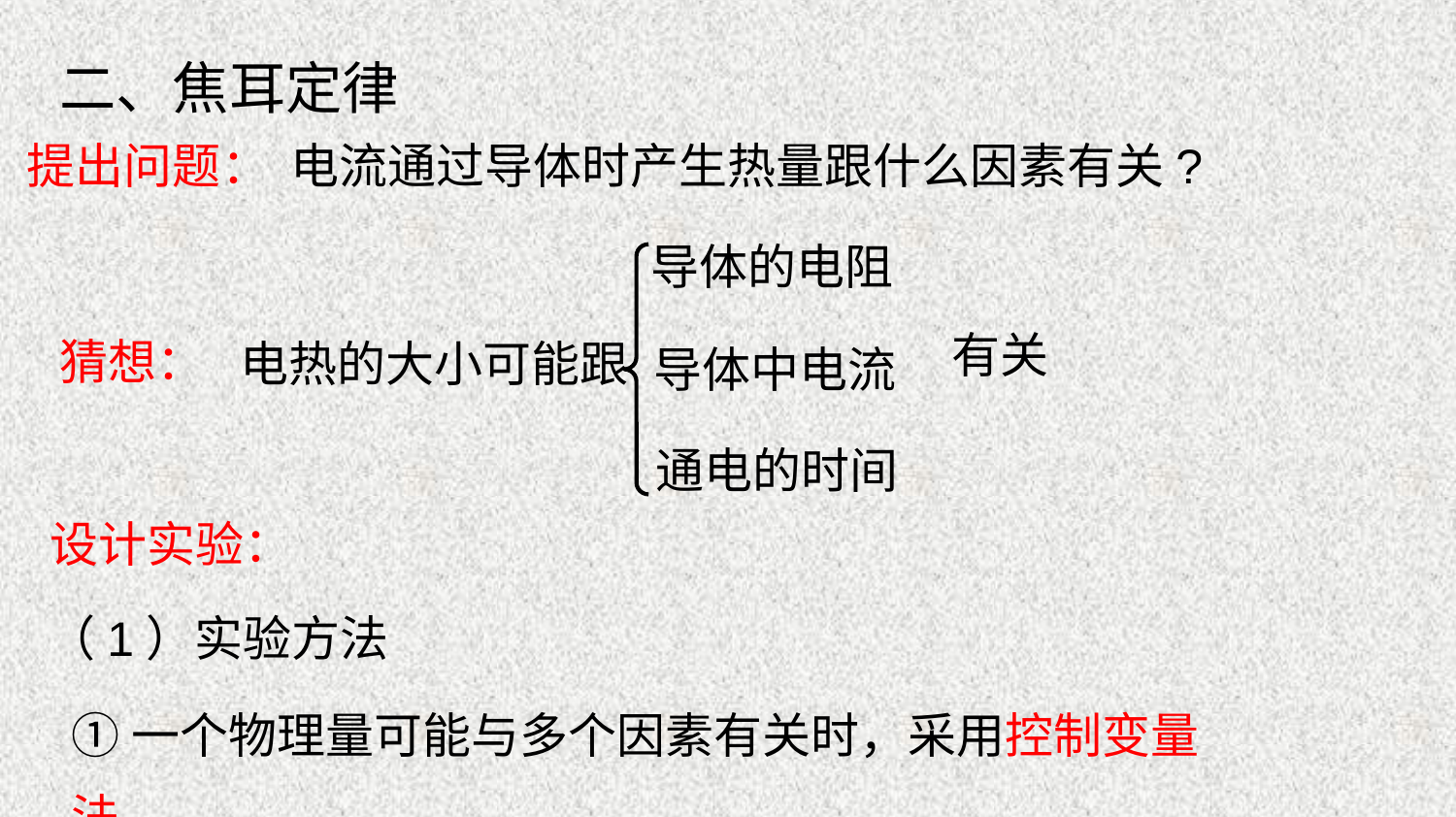

二、焦耳定律
提出问题：
电流通过导体时产生热量跟什么因素有关?
导体的电阻

有关
电热的大小可能跟
导体中电流
通电的时间
猜想：
设计实验：
（1）实验方法
①一个物理量可能与多个因素有关时，采用控制变量法。